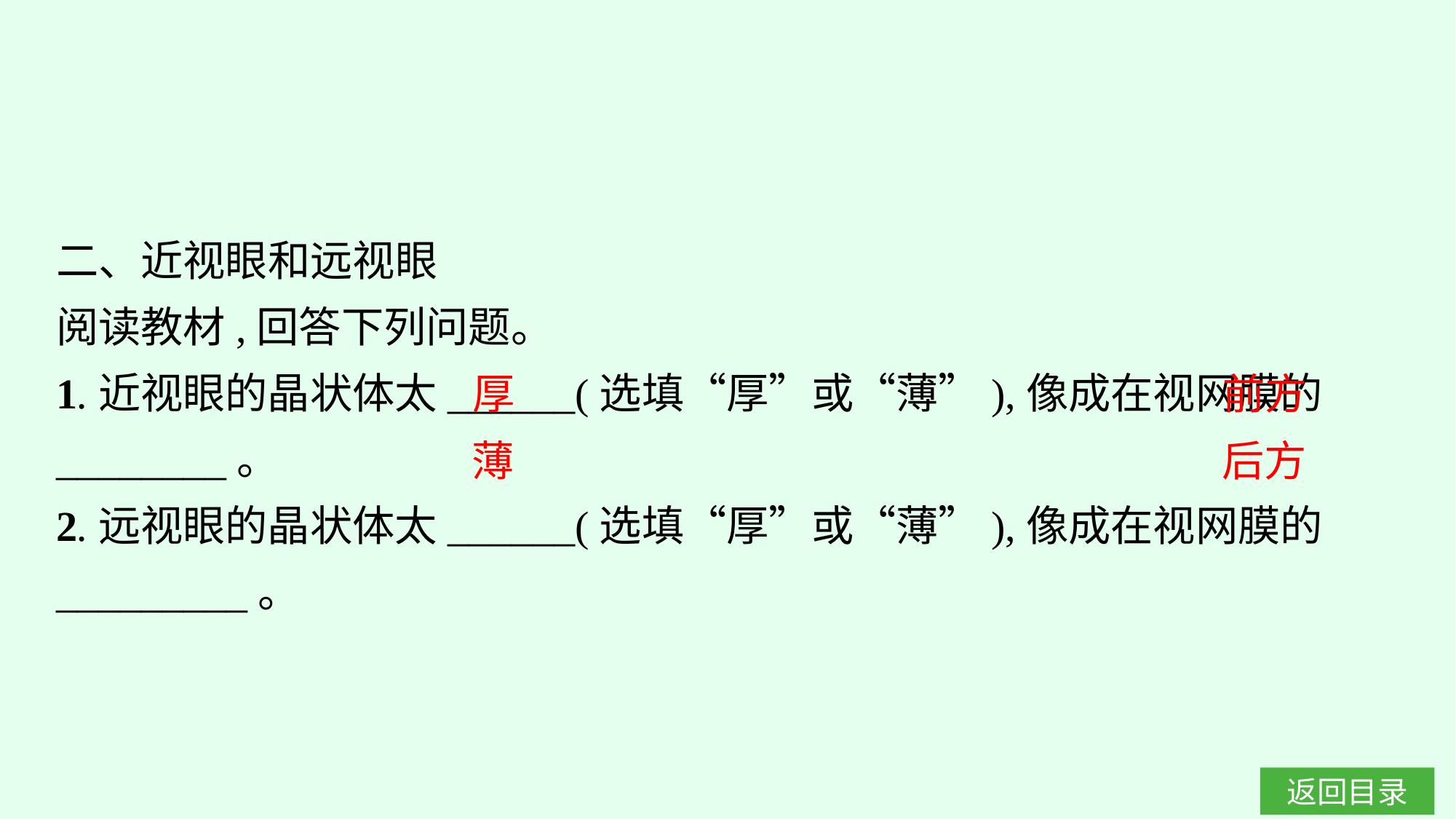

二、近视眼和远视眼
阅读教材,回答下列问题。
1.近视眼的晶状体太______(选填“厚”或“薄”),像成在视网膜的________。
2.远视眼的晶状体太______(选填“厚”或“薄”),像成在视网膜的_________。
前方
厚
后方
薄